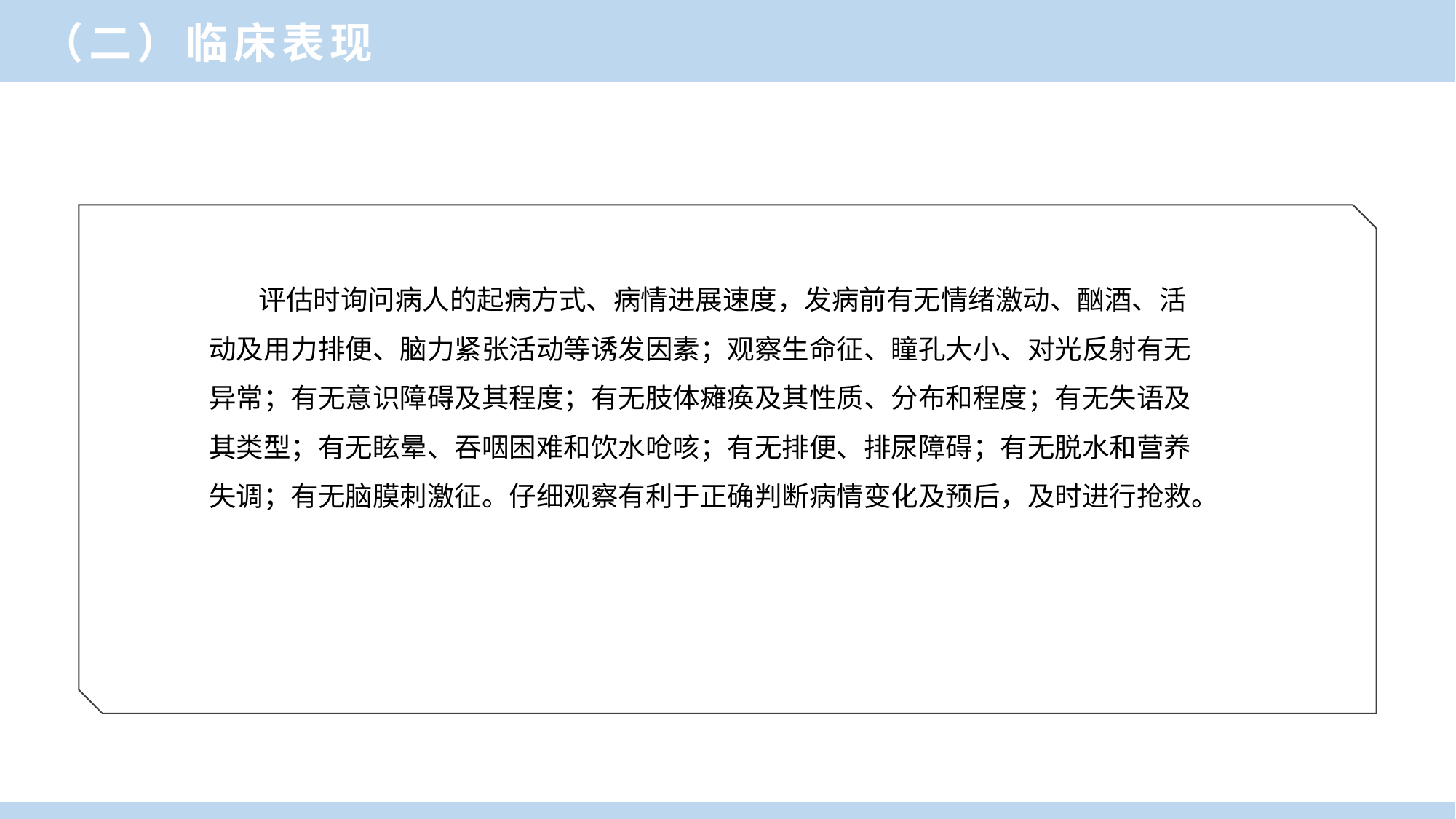

（二）临床表现

       评估时询问病人的起病方式、病情进展速度，发病前有无情绪激动、酗酒、活动及用力排便、脑力紧张活动等诱发因素；观察生命征、瞳孔大小、对光反射有无异常；有无意识障碍及其程度；有无肢体瘫痪及其性质、分布和程度；有无失语及其类型；有无眩晕、吞咽困难和饮水呛咳；有无排便、排尿障碍；有无脱水和营养失调；有无脑膜刺激征。仔细观察有利于正确判断病情变化及预后，及时进行抢救。